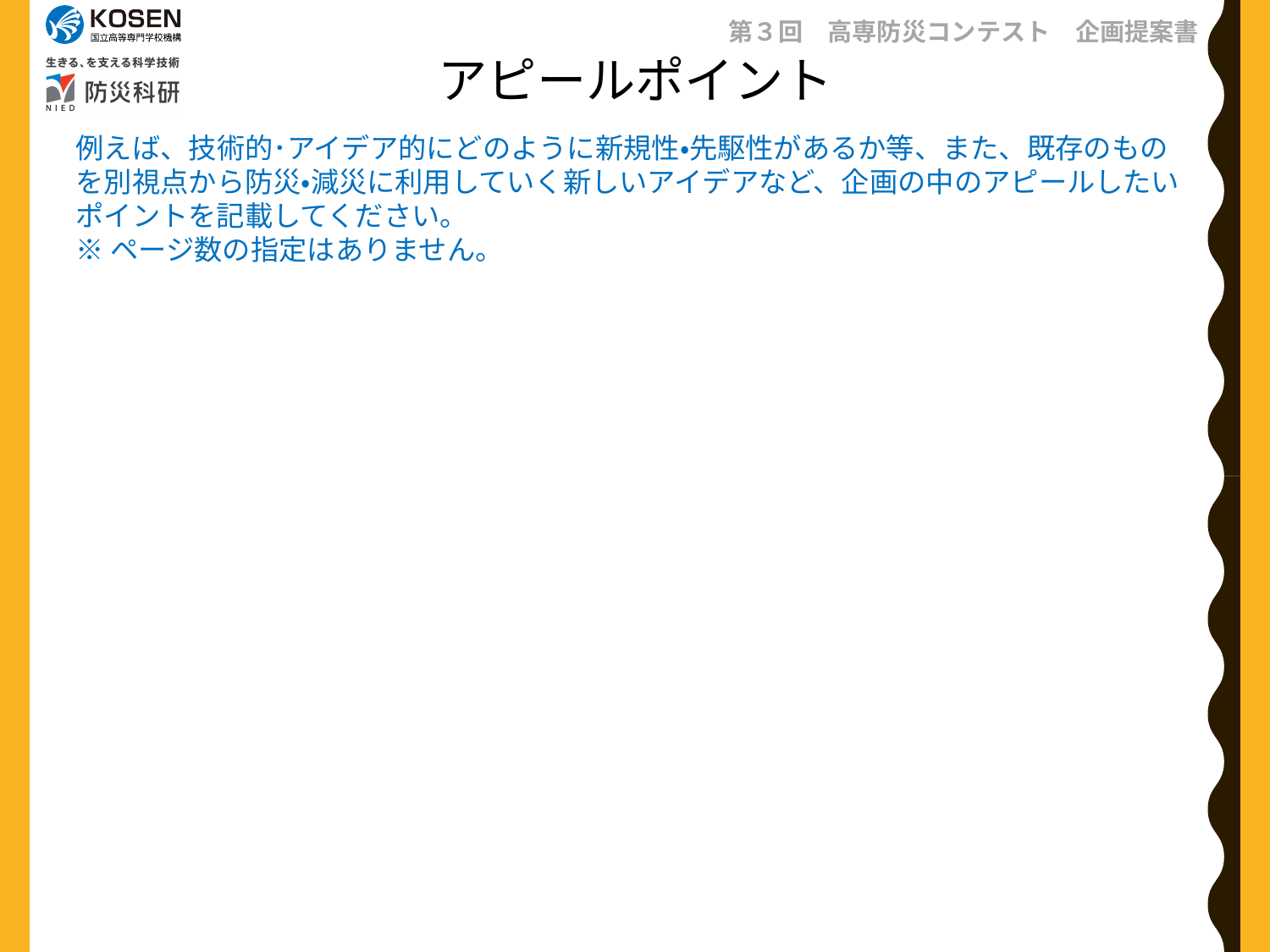

アピールポイント
例えば、技術的･アイデア的にどのように新規性・先駆性があるか等、また、既存のものを別視点から防災・減災に利用していく新しいアイデアなど、企画の中のアピールしたいポイントを記載してください。
※ページ数の指定はありません。